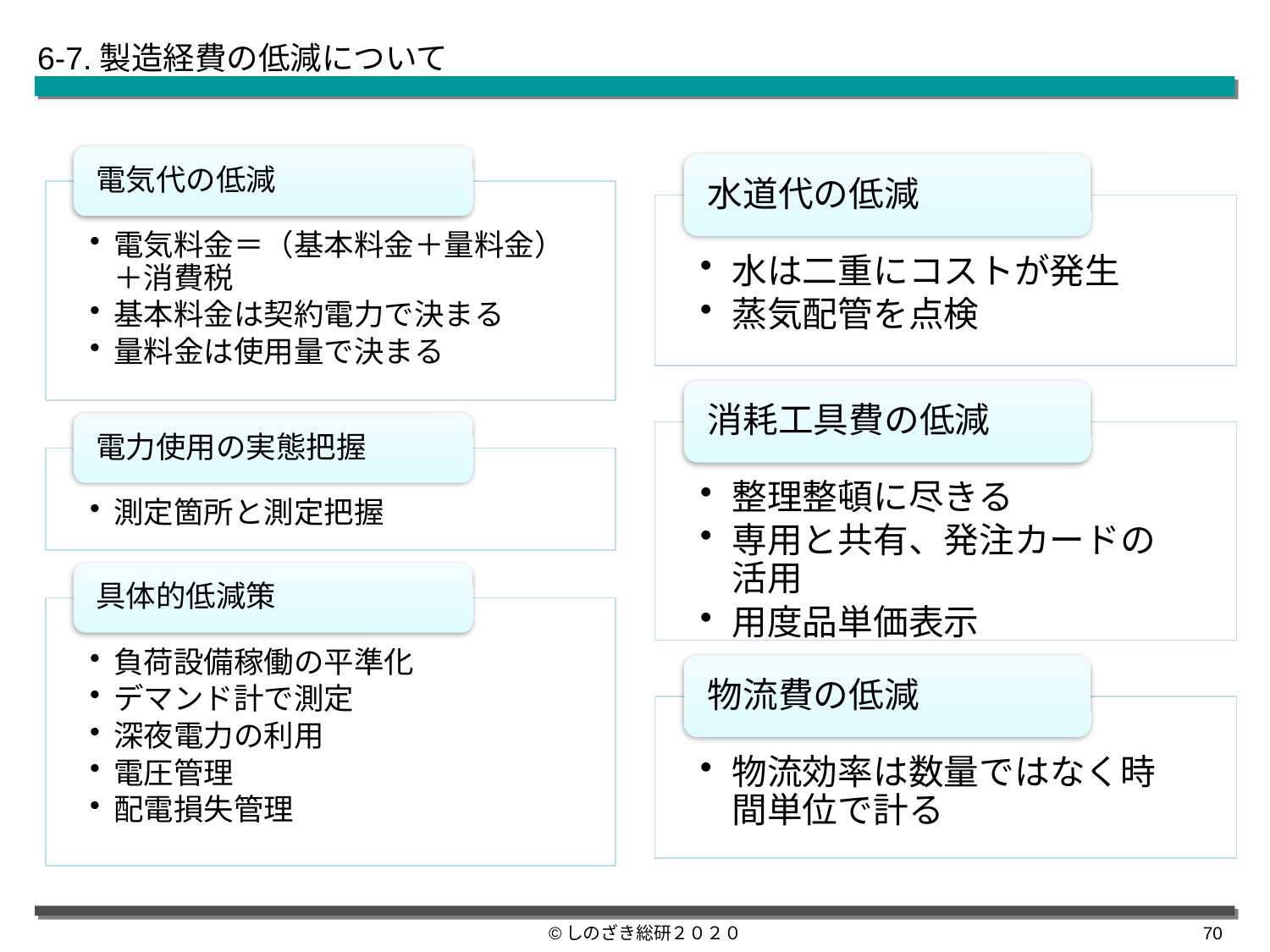

6-7.製造経費の低減について
電気料金＝（基本料金＋量料金）＋消費税
基本料金は契約電力で決まる
量料金は使用量で決まる
電気代の低減
測定箇所と測定把握
電力使用の実態把握
負荷設備稼働の平準化
デマンド計で測定
深夜電力の利用
電圧管理
配電損失管理
具体的低減策
水は二重にコストが発生
蒸気配管を点検
水道代の低減
整理整頓に尽きる
専用と共有、発注カードの活用
用度品単価表示
消耗工具費の低減
物流効率は数量ではなく時間単位で計る
物流費の低減
©しのざき総研２０２０
70